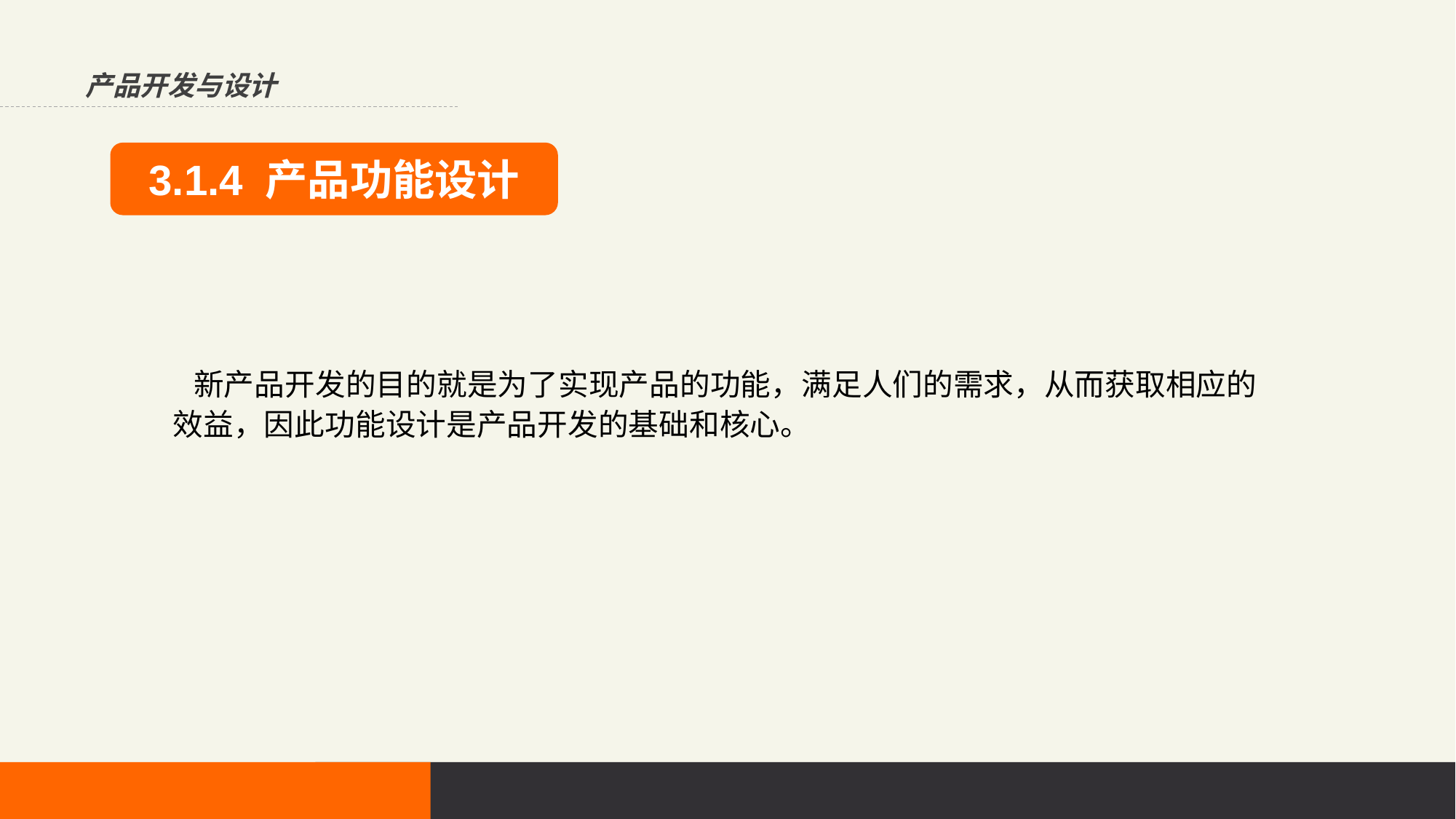

产品开发与设计
3.1.4 产品功能设计

  新产品开发的目的就是为了实现产品的功能，满足人们的需求，从而获取相应的效益，因此功能设计是产品开发的基础和核心。